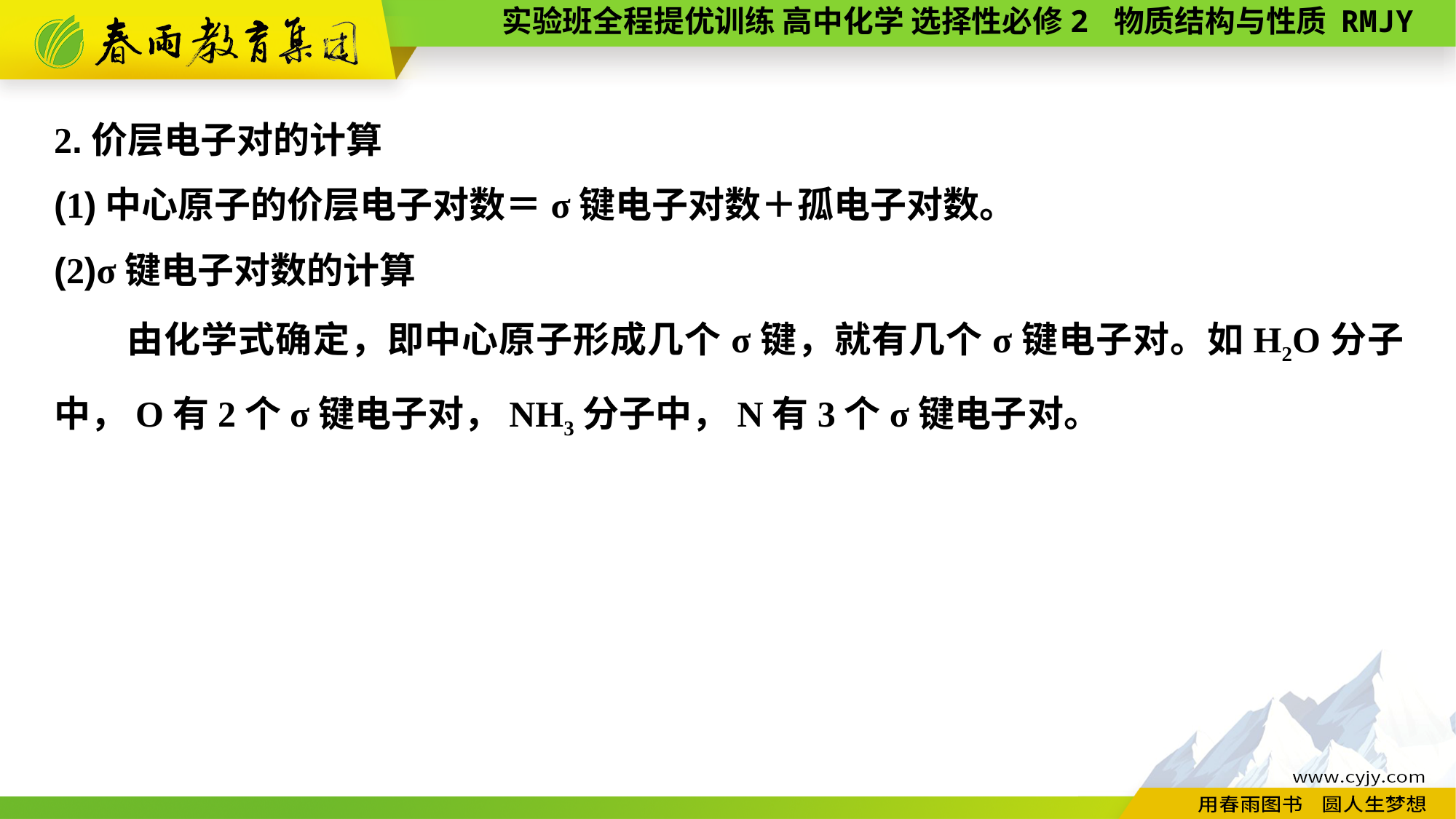

2.价层电子对的计算
(1)中心原子的价层电子对数＝σ键电子对数＋孤电子对数。
(2)σ键电子对数的计算
由化学式确定，即中心原子形成几个σ键，就有几个σ键电子对。如H2O分子中，O有2个σ键电子对，NH3分子中，N有3个σ键电子对。